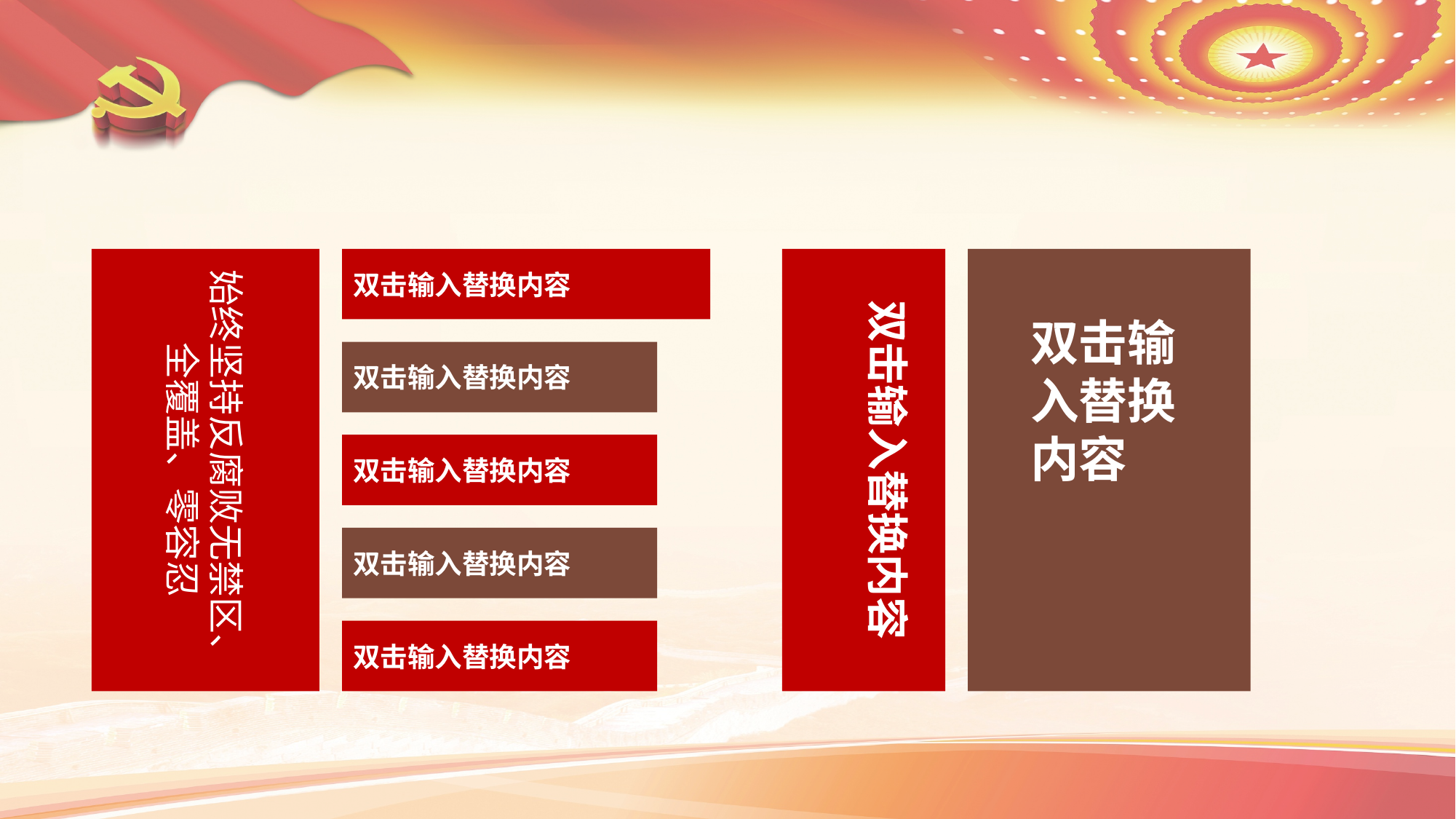

双击输入替换内容

双击输入替换内容
始终坚持反腐败无禁区、全覆盖、零容忍
双击输入替换内容
双击输入替换内容
双击输入替换内容
双击输入替换内容
双击输入替换内容
延时符